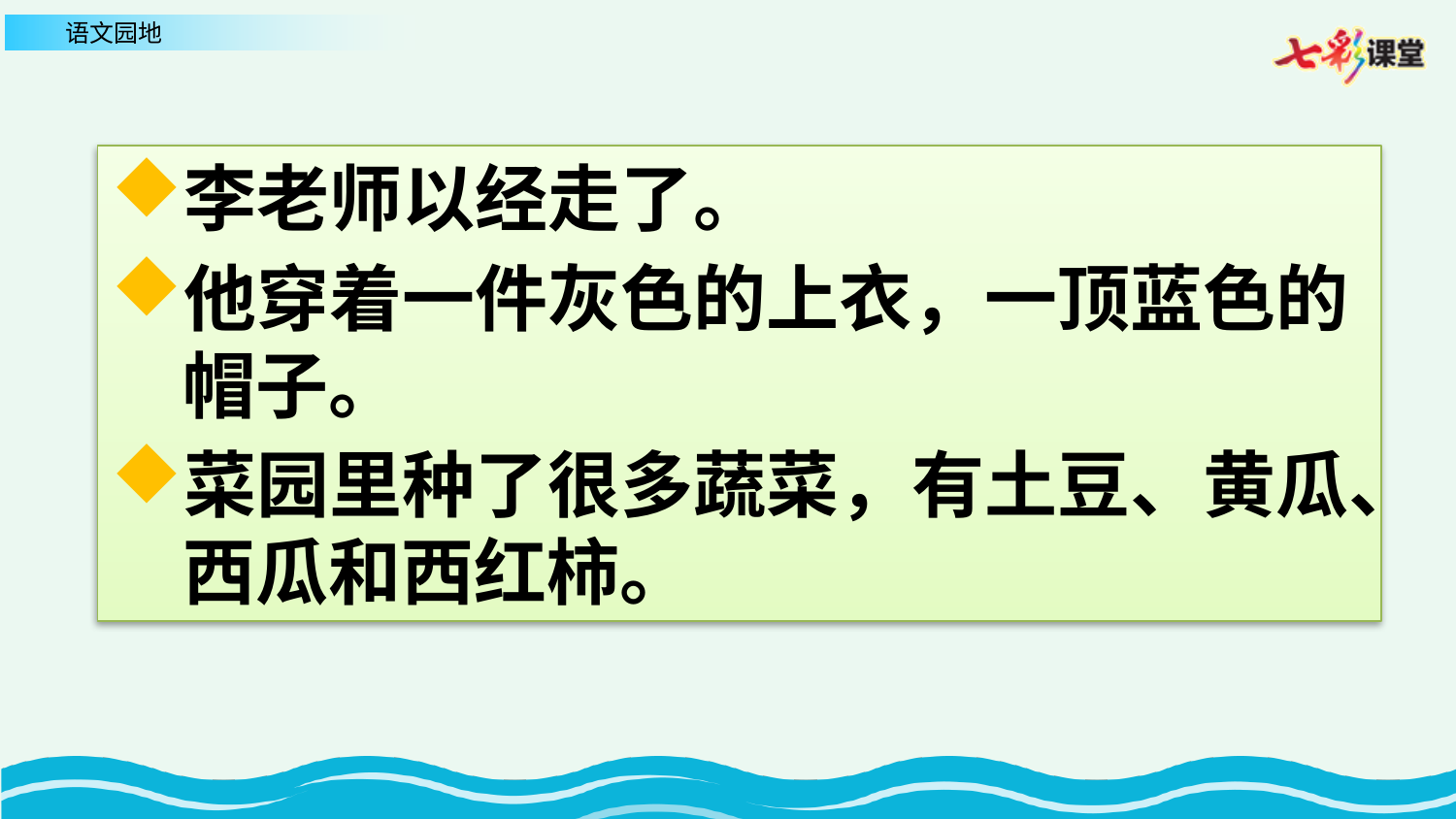

李老师以经走了。
他穿着一件灰色的上衣，一顶蓝色的帽子。
菜园里种了很多蔬菜，有土豆、黄瓜、西瓜和西红柿。